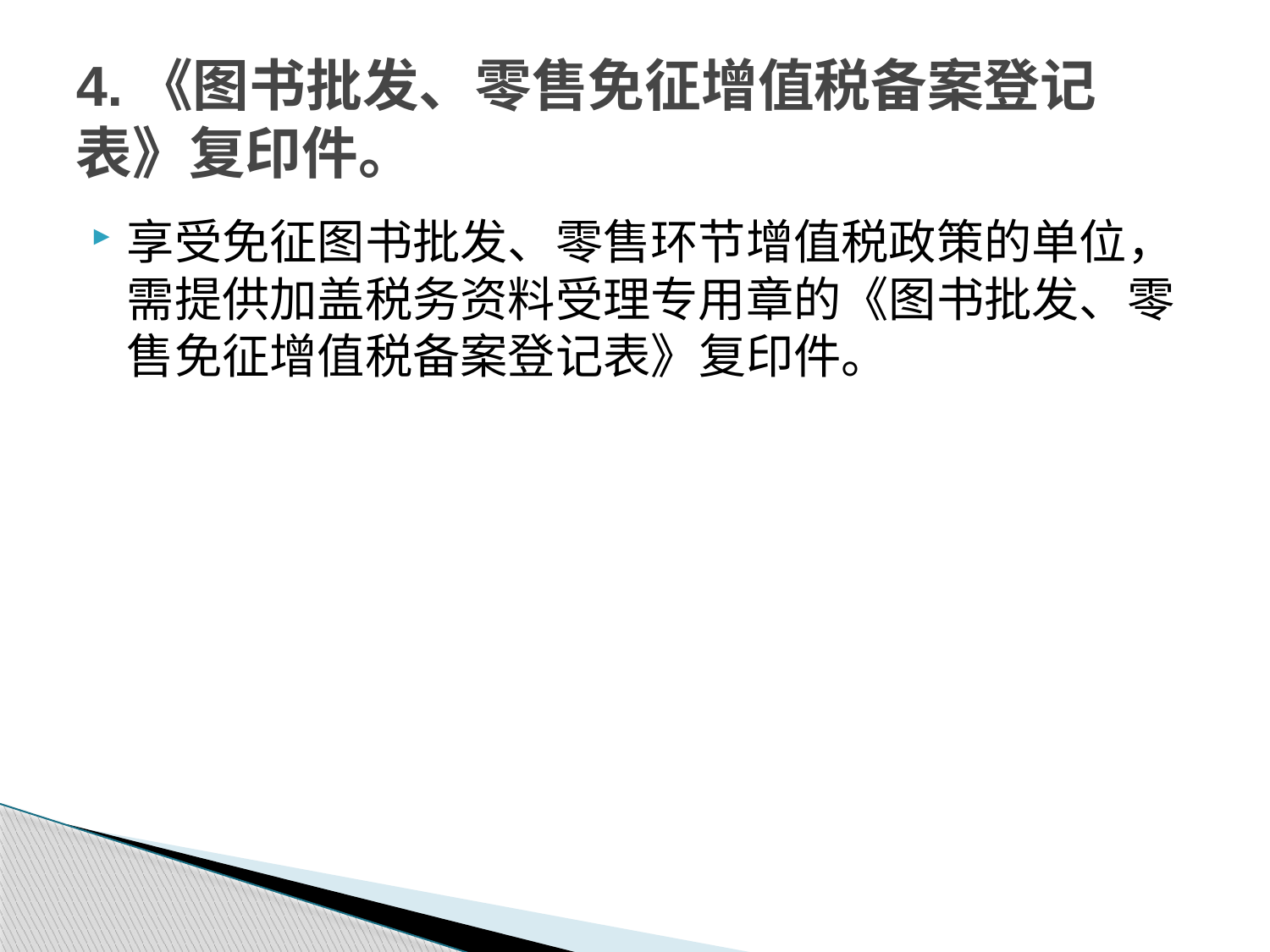

# 4.《图书批发、零售免征增值税备案登记表》复印件。
享受免征图书批发、零售环节增值税政策的单位，需提供加盖税务资料受理专用章的《图书批发、零售免征增值税备案登记表》复印件。